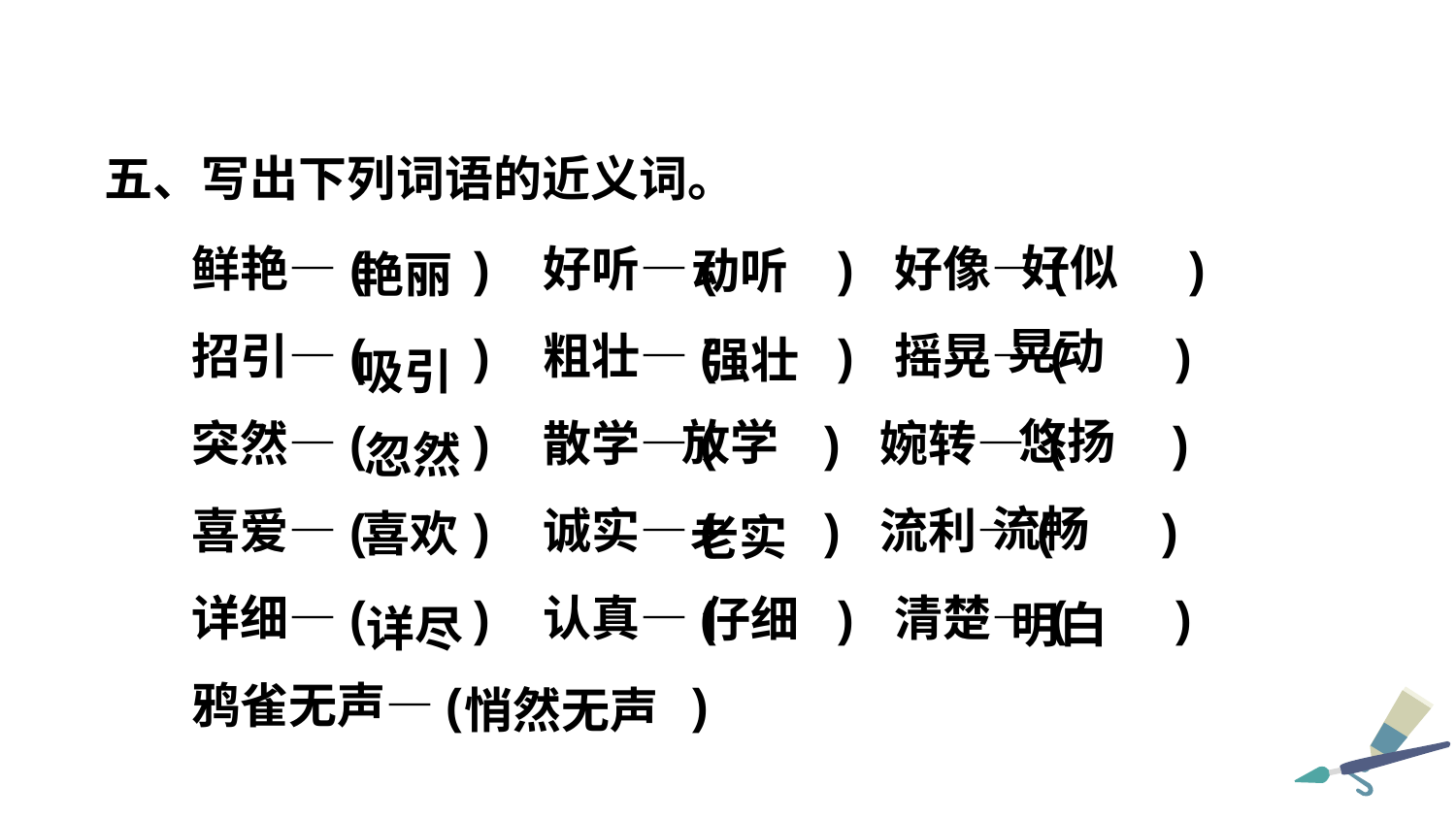

五、写出下列词语的近义词。
好似
鲜艳—(        )   好听—(         )  好像—(         )
招引—(        )   粗壮—(         )  摇晃—(        )
突然—(        )   散学—(        )  婉转— (        )
喜爱—(        )   诚实—(        )  流利—(        )
详细—(        )   认真—(         )  清楚—(        )
鸦雀无声—(                 )
动听
艳丽
晃动
强壮
吸引
悠扬
放学
忽然
流畅
喜欢
老实
仔细
明白
详尽
悄然无声